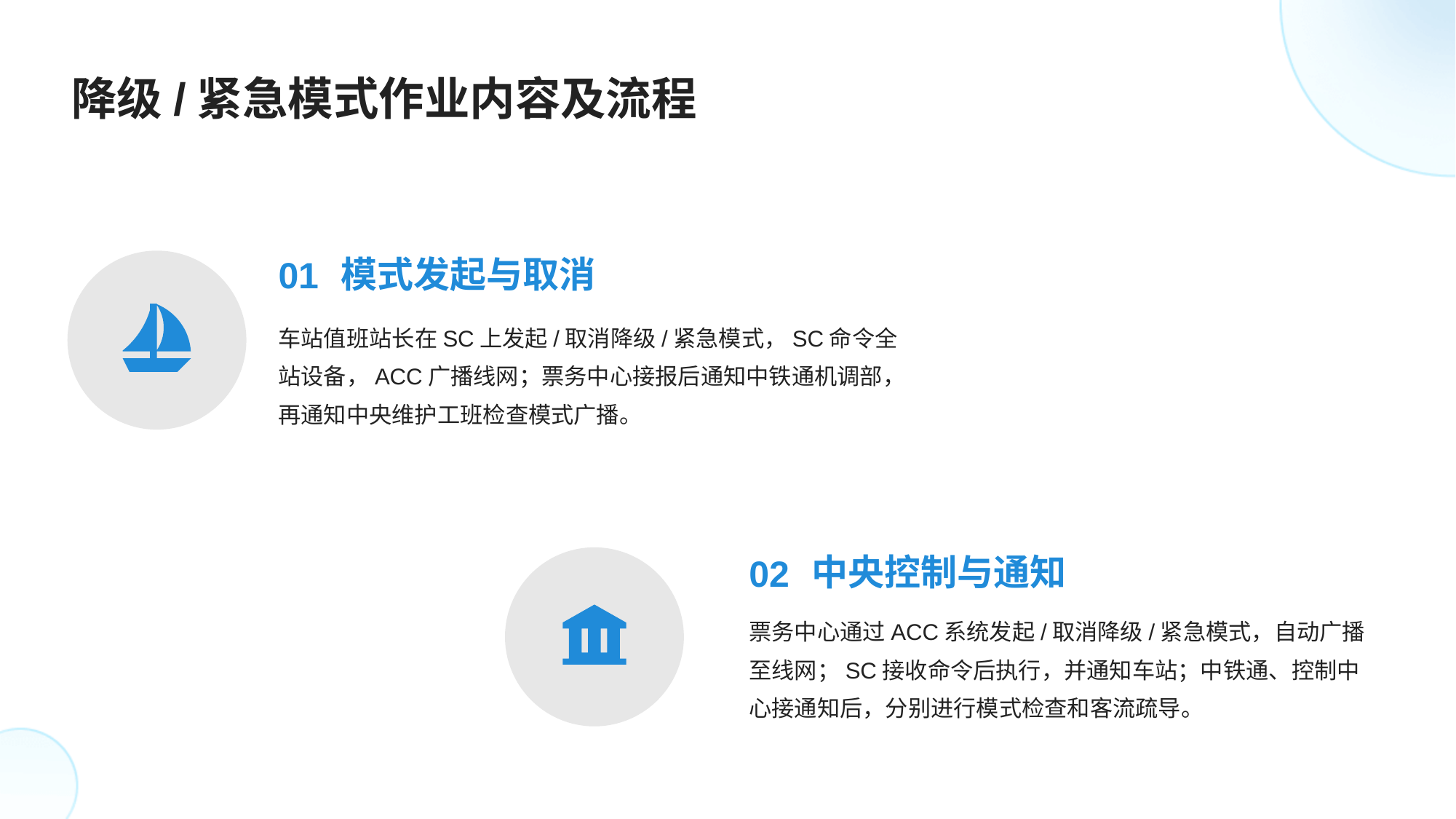

降级/紧急模式作业内容及流程
01
模式发起与取消

车站值班站长在SC上发起/取消降级/紧急模式，SC命令全站设备，ACC广播线网；票务中心接报后通知中铁通机调部，再通知中央维护工班检查模式广播。
02
中央控制与通知

票务中心通过ACC系统发起/取消降级/紧急模式，自动广播至线网；SC接收命令后执行，并通知车站；中铁通、控制中心接通知后，分别进行模式检查和客流疏导。